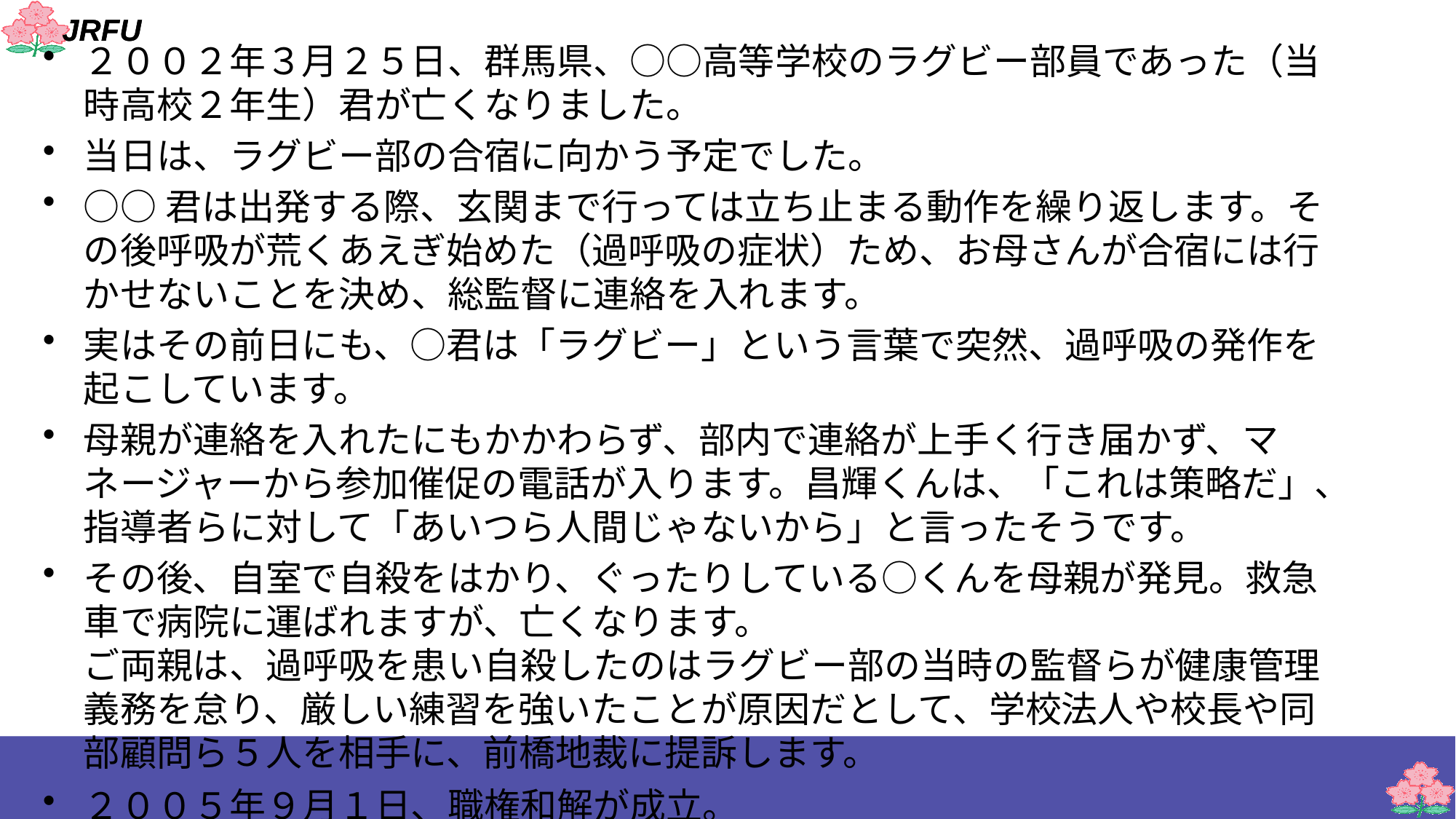

２００２年３月２５日、群馬県、○○高等学校のラグビー部員であった（当時高校２年生）君が亡くなりました。
当日は、ラグビー部の合宿に向かう予定でした。
○○君は出発する際、玄関まで行っては立ち止まる動作を繰り返します。その後呼吸が荒くあえぎ始めた（過呼吸の症状）ため、お母さんが合宿には行かせないことを決め、総監督に連絡を入れます。
実はその前日にも、○君は「ラグビー」という言葉で突然、過呼吸の発作を起こしています。
母親が連絡を入れたにもかかわらず、部内で連絡が上手く行き届かず、マネージャーから参加催促の電話が入ります。昌輝くんは、「これは策略だ」、指導者らに対して「あいつら人間じゃないから」と言ったそうです。
その後、自室で自殺をはかり、ぐったりしている○くんを母親が発見。救急車で病院に運ばれますが、亡くなります。
ご両親は、過呼吸を患い自殺したのはラグビー部の当時の監督らが健康管理義務を怠り、厳しい練習を強いたことが原因だとして、学校法人や校長や同部顧問ら５人を相手に、前橋地裁に提訴します。
２００５年９月１日、職権和解が成立。
詳細を読む: http://www.sports-parents-japan.com/stopaccident/masaki1/
#